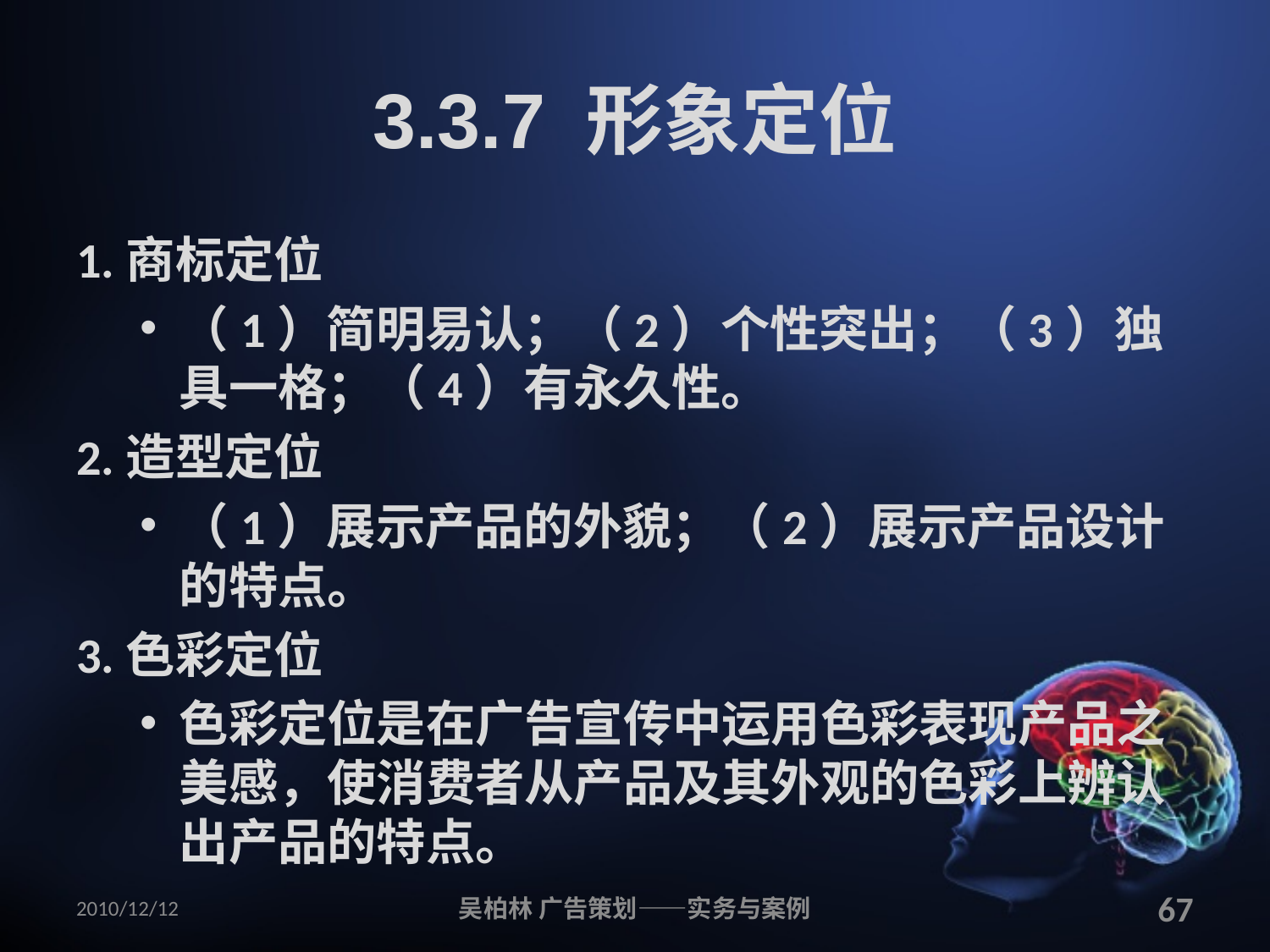

# 3.3.7 形象定位
1.商标定位
（1）简明易认；（2）个性突出；（3）独具一格；（4）有永久性。
2.造型定位
（1）展示产品的外貌；（2）展示产品设计的特点。
3.色彩定位
色彩定位是在广告宣传中运用色彩表现产品之美感，使消费者从产品及其外观的色彩上辨认出产品的特点。
2010/12/12
吴柏林 广告策划——实务与案例
67